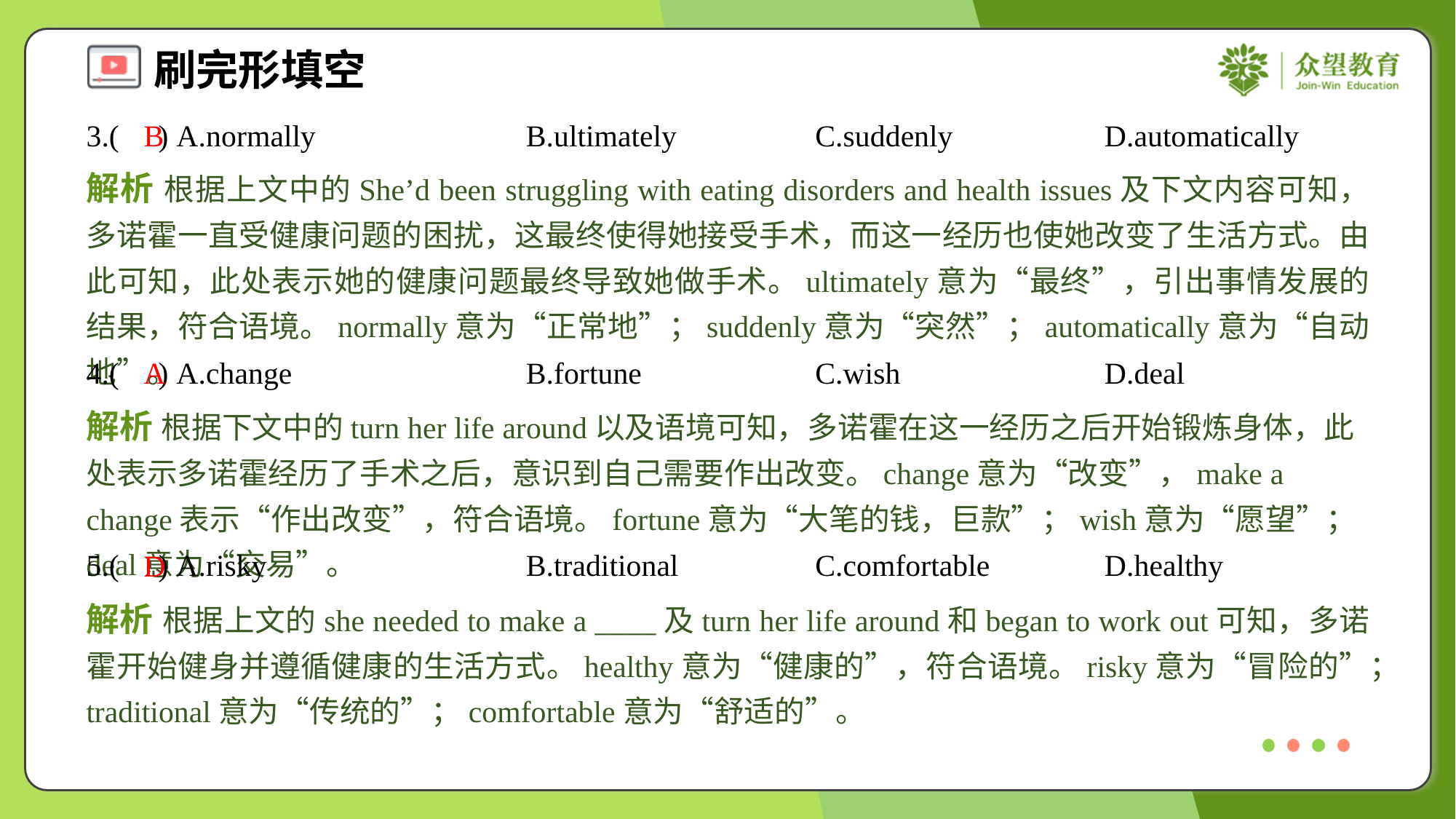

3.(     ) A.normally	B.ultimately	C.suddenly	D.automatically
B
解析 根据上文中的She’d been struggling with eating disorders and health issues及下文内容可知，多诺霍一直受健康问题的困扰，这最终使得她接受手术，而这一经历也使她改变了生活方式。由此可知，此处表示她的健康问题最终导致她做手术。ultimately意为“最终”，引出事情发展的结果，符合语境。normally意为“正常地”；suddenly意为“突然”；automatically意为“自动地”。
4.(     ) A.change	B.fortune	C.wish	D.deal
A
解析 根据下文中的turn her life around以及语境可知，多诺霍在这一经历之后开始锻炼身体，此处表示多诺霍经历了手术之后，意识到自己需要作出改变。change意为“改变”，make a change表示“作出改变”，符合语境。fortune意为“大笔的钱，巨款”；wish意为“愿望”；deal意为“交易”。
5.(     ) A.risky	B.traditional	C.comfortable	D.healthy
D
解析 根据上文的she needed to make a ____及turn her life around和began to work out可知，多诺霍开始健身并遵循健康的生活方式。healthy意为“健康的”，符合语境。risky意为“冒险的”；traditional意为“传统的”；comfortable意为“舒适的”。